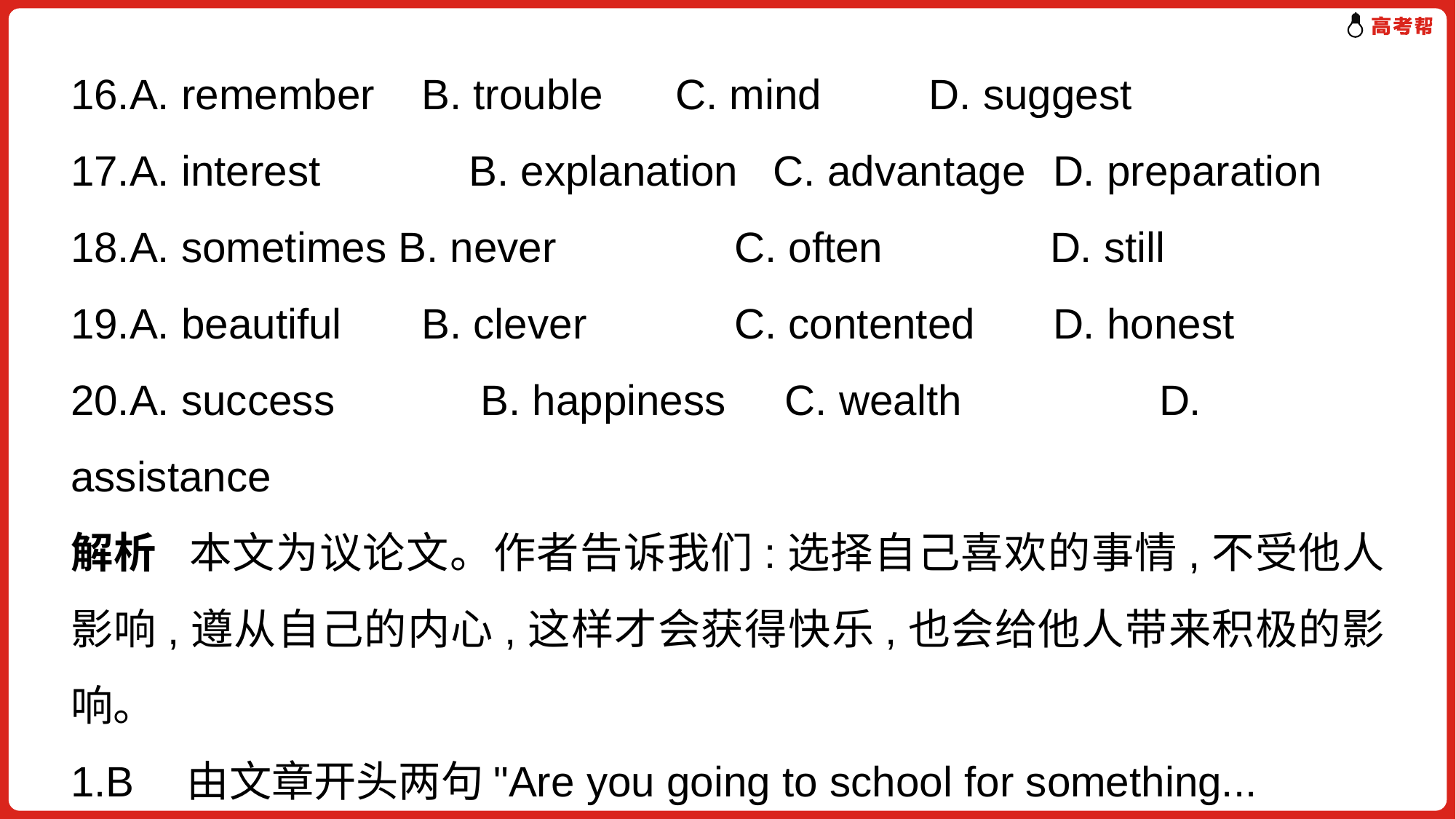

16.A. remember	  B. trouble	     C. mind	        D. suggest
17.A. interest	      B. explanation   C. advantage	D. preparation
18.A. sometimes B. never	          C. often	         D. still
19.A. beautiful	  B. clever	          C. contented	D. honest
20.A. success	       B. happiness     C. wealth	         D. assistance
解析   本文为议论文。作者告诉我们:选择自己喜欢的事情,不受他人影响,遵从自己的内心,这样才会获得快乐,也会给他人带来积极的影响。
1.B　由文章开头两句"Are you going to school for something...
others expect you to?"提到的两方面的问题及下文中的"The biggest one"可知,此处是说在作者的人生辅导课上,他发现了很多问题。